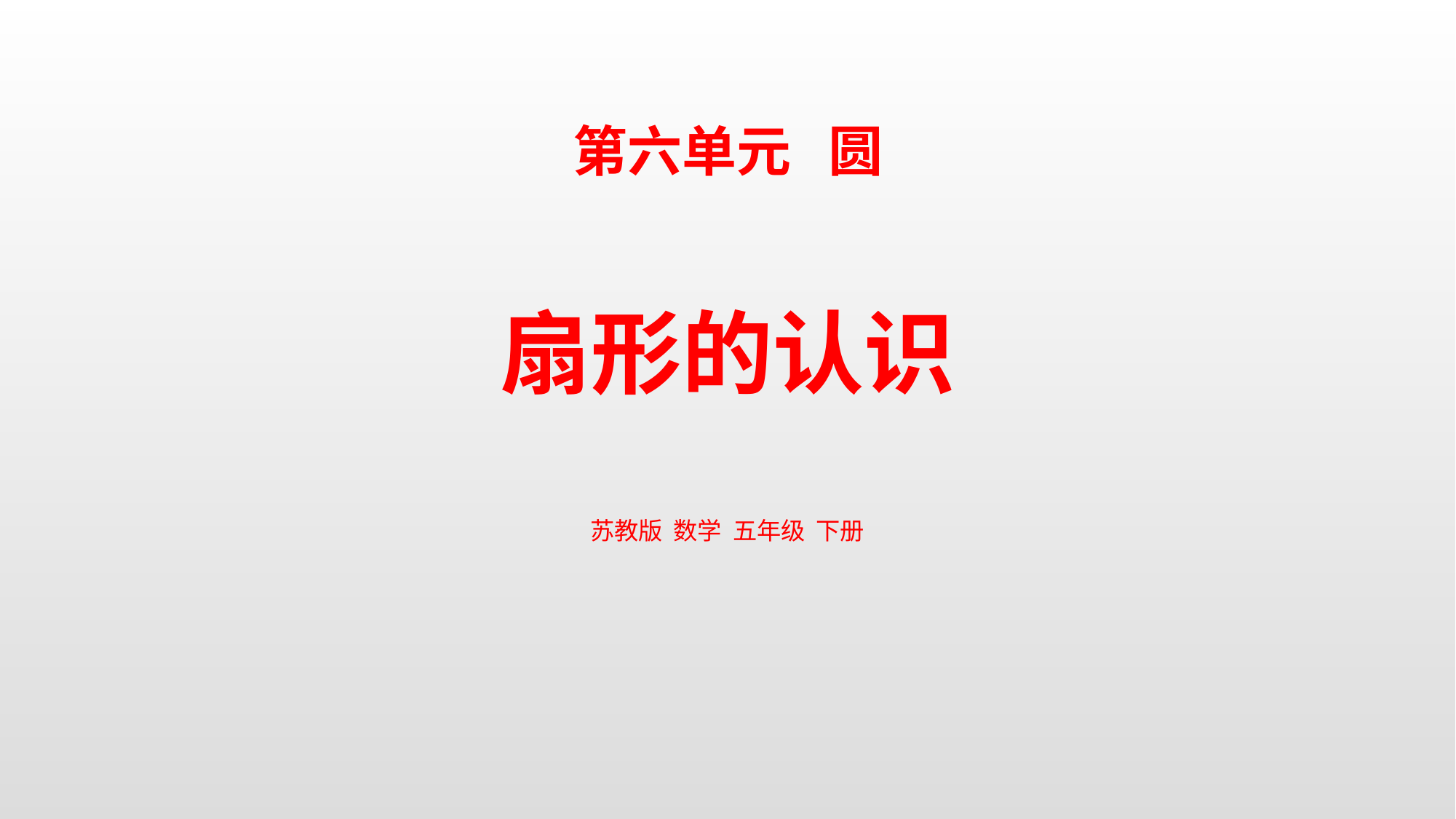

第六单元   圆
扇形的认识
苏教版  数学  五年级  下册